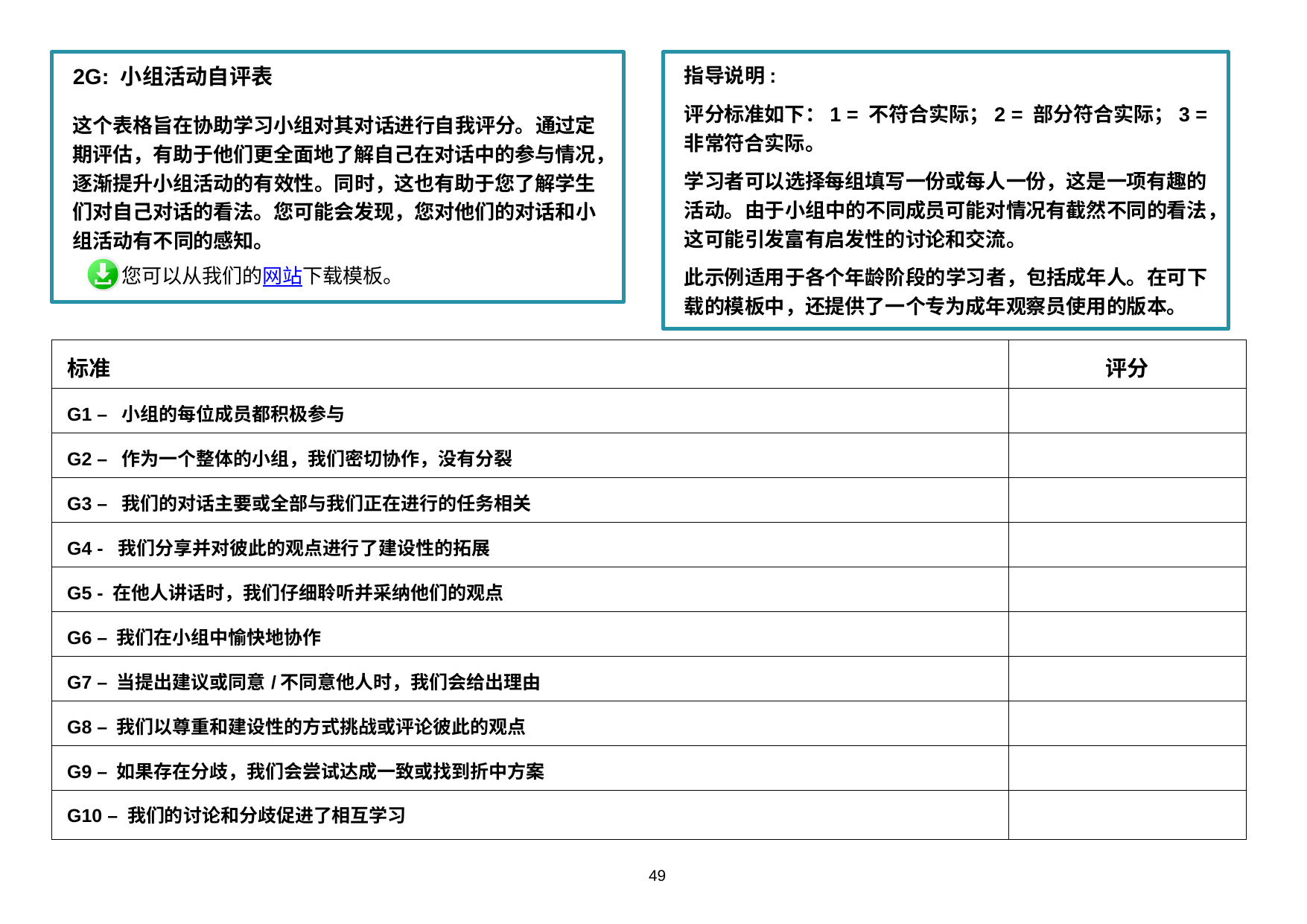

2G: 小组活动自评表
这个表格旨在协助学习小组对其对话进行自我评分。通过定期评估，有助于他们更全面地了解自己在对话中的参与情况，逐渐提升小组活动的有效性。同时，这也有助于您了解学生们对自己对话的看法。您可能会发现，您对他们的对话和小组活动有不同的感知。
         您可以从我们的网站下载模板。
指导说明:
评分标准如下：1 = 不符合实际；2 = 部分符合实际；3 = 非常符合实际。
学习者可以选择每组填写一份或每人一份，这是一项有趣的活动。由于小组中的不同成员可能对情况有截然不同的看法，这可能引发富有启发性的讨论和交流。
此示例适用于各个年龄阶段的学习者，包括成年人。在可下载的模板中，还提供了一个专为成年观察员使用的版本。

| 标准 | 评分 |
| --- | --- |
| G1 – 小组的每位成员都积极参与 |  |
| G2 – 作为一个整体的小组，我们密切协作，没有分裂 |  |
| G3 – 我们的对话主要或全部与我们正在进行的任务相关 |  |
| G4 - 我们分享并对彼此的观点进行了建设性的拓展 |  |
| G5 - 在他人讲话时，我们仔细聆听并采纳他们的观点 |  |
| G6 – 我们在小组中愉快地协作 |  |
| G7 – 当提出建议或同意/不同意他人时，我们会给出理由 |  |
| G8 – 我们以尊重和建设性的方式挑战或评论彼此的观点 |  |
| G9 – 如果存在分歧，我们会尝试达成一致或找到折中方案 |  |
| G10 – 我们的讨论和分歧促进了相互学习 |  |
49